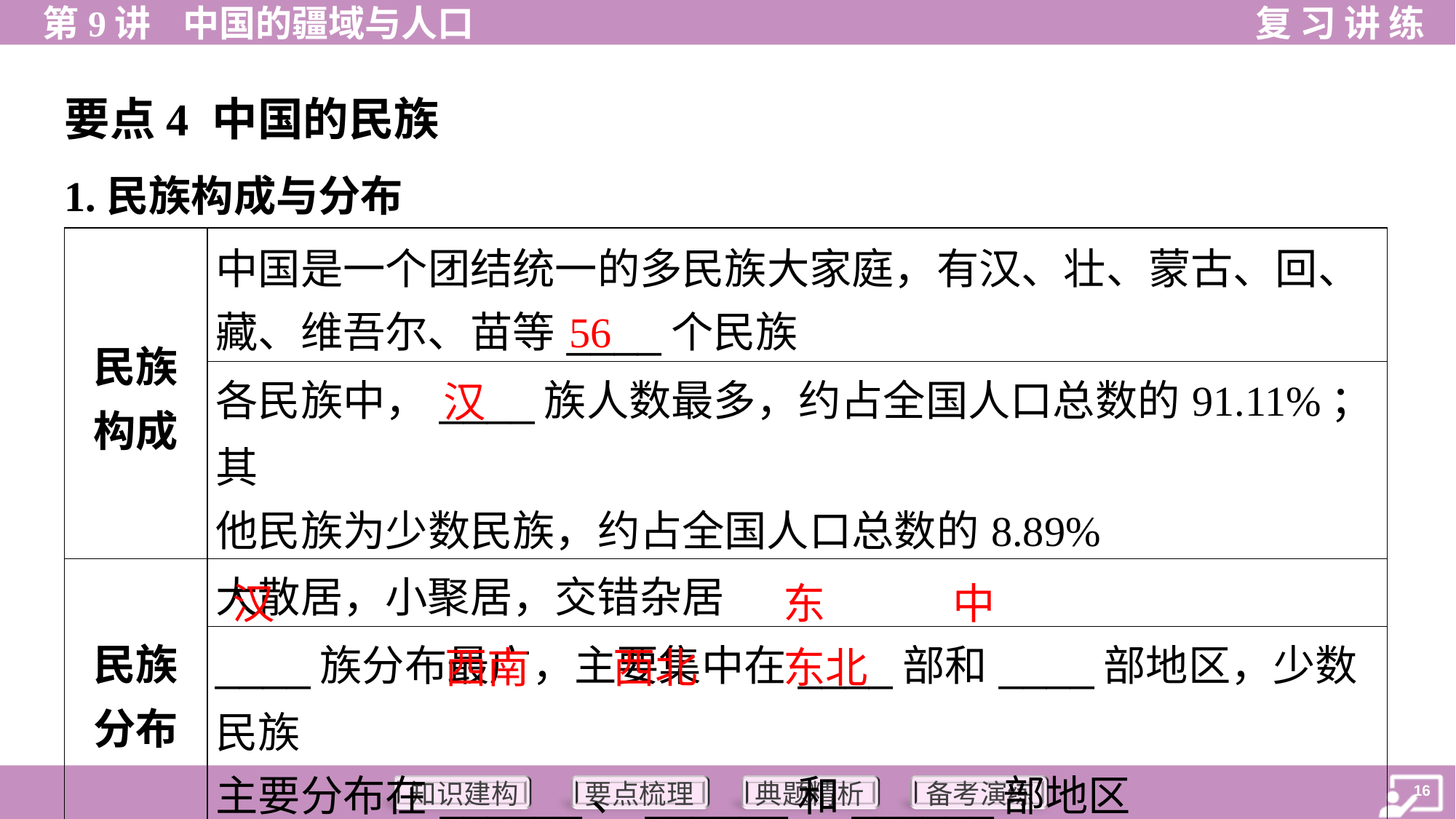

要点4 中国的民族
1.民族构成与分布
| 民族 构成 | 中国是一个团结统一的多民族大家庭，有汉、壮、蒙古、回、 藏、维吾尔、苗等\_\_\_\_个民族 |
| --- | --- |
|  | 各民族中，\_\_\_\_族人数最多，约占全国人口总数的91.11%；其 他民族为少数民族，约占全国人口总数的8.89% |
| 民族 分布 | 大散居，小聚居，交错杂居 |
|  | \_\_\_\_族分布最广，主要集中在\_\_\_\_部和\_\_\_\_部地区，少数民族 主要分布在\_\_\_\_\_\_、\_\_\_\_\_\_和\_\_\_\_\_\_部地区 |
56
汉
汉
东
中
西南
西北
东北